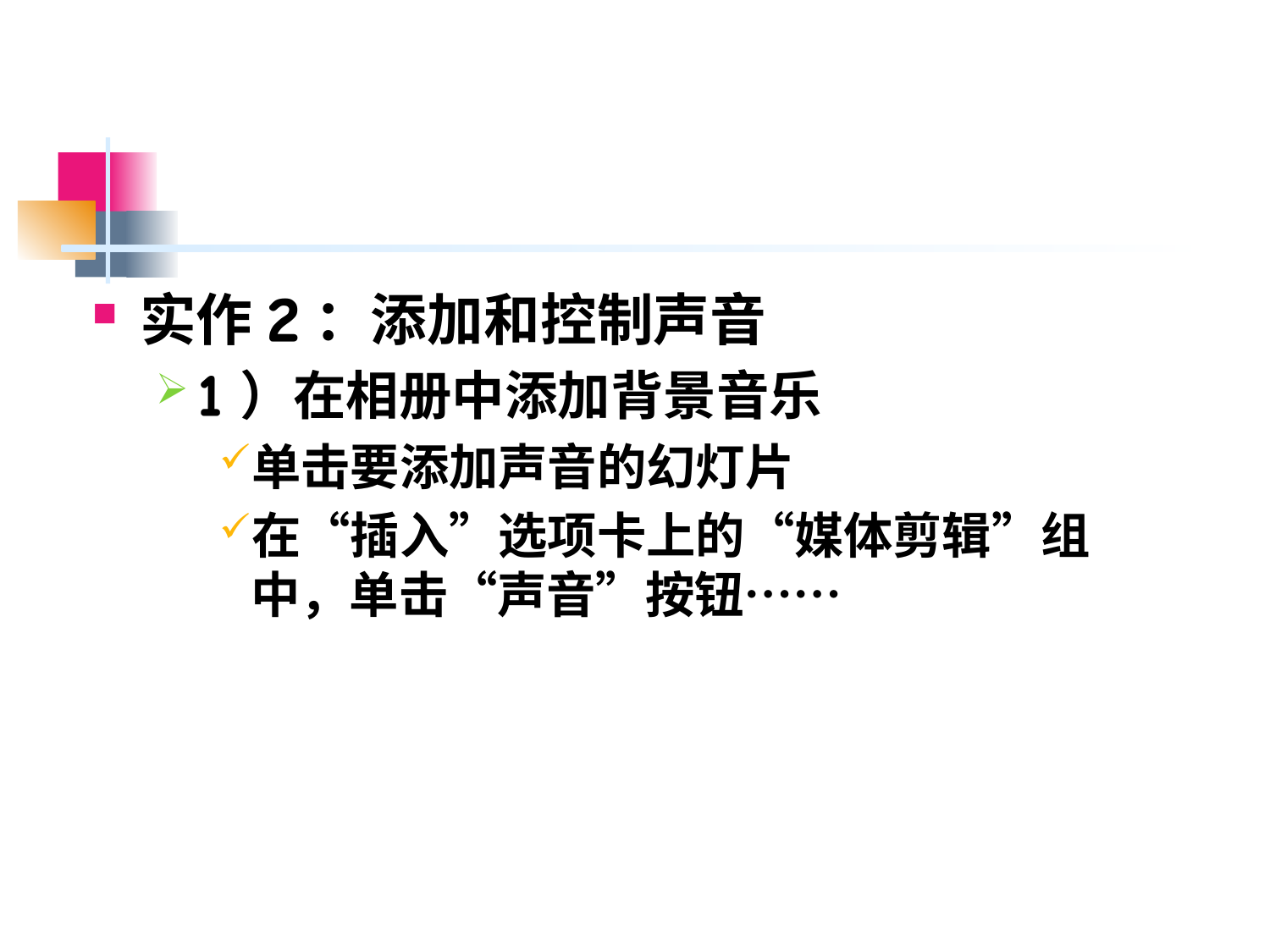

#
实作2：添加和控制声音
1）在相册中添加背景音乐
单击要添加声音的幻灯片
在“插入”选项卡上的“媒体剪辑”组中，单击“声音”按钮……